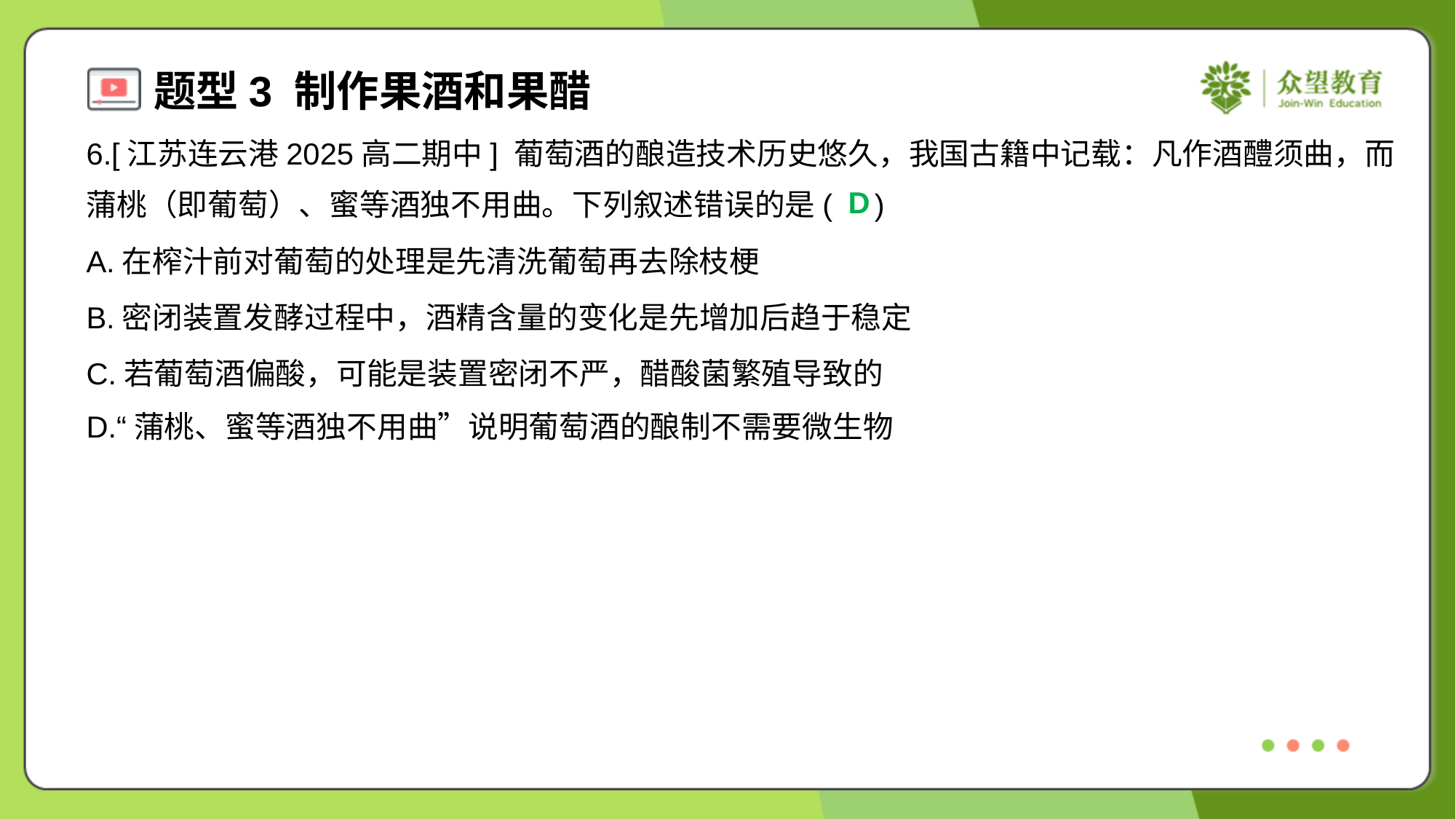

6.[江苏连云港2025高二期中] 葡萄酒的酿造技术历史悠久，我国古籍中记载：凡作酒醴须曲，而
蒲桃（即葡萄）、蜜等酒独不用曲。下列叙述错误的是(     )
D
A.在榨汁前对葡萄的处理是先清洗葡萄再去除枝梗
B.密闭装置发酵过程中，酒精含量的变化是先增加后趋于稳定
C.若葡萄酒偏酸，可能是装置密闭不严，醋酸菌繁殖导致的
D.“蒲桃、蜜等酒独不用曲”说明葡萄酒的酿制不需要微生物